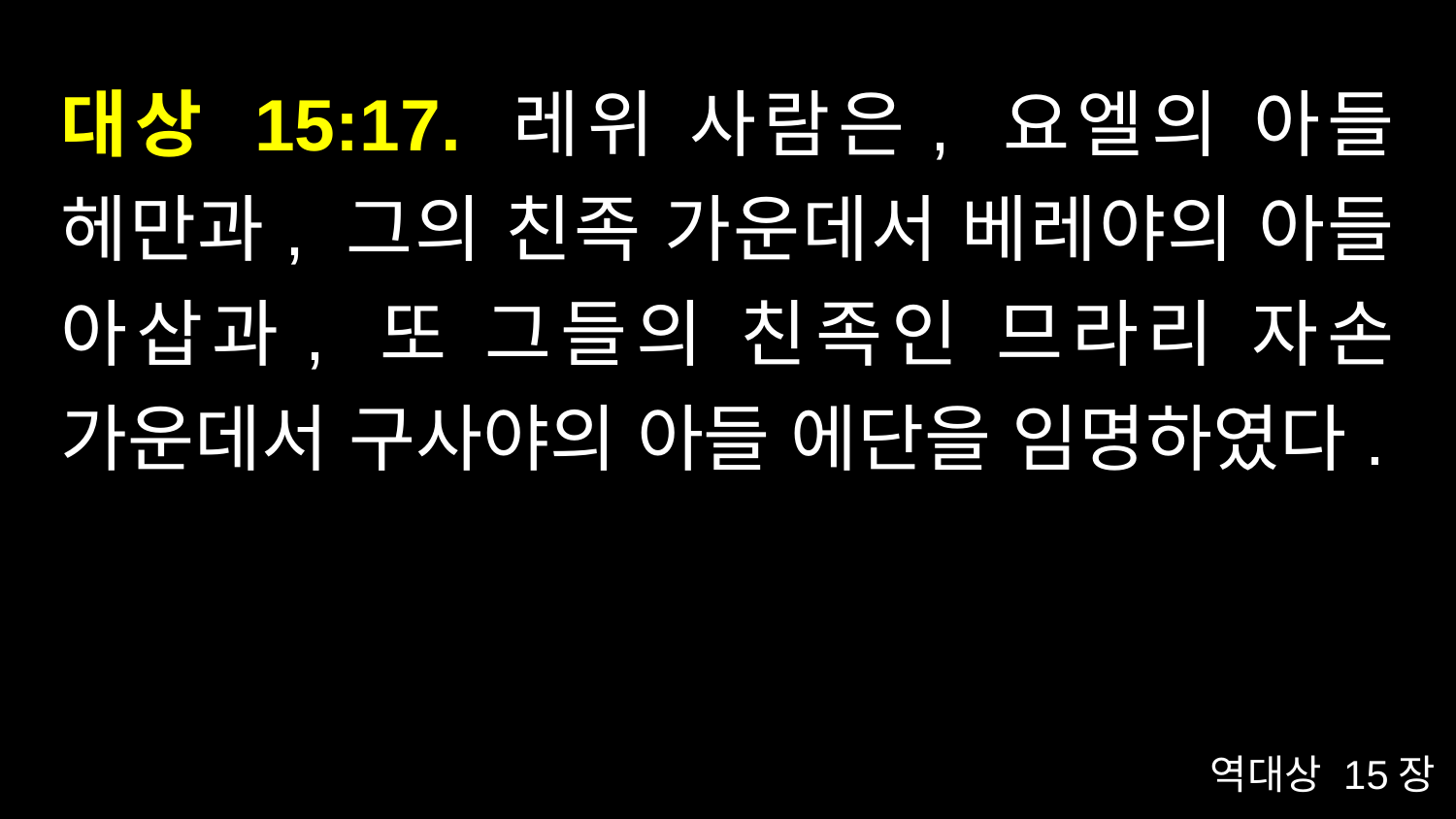

# 대상 15:17. 레위 사람은, 요엘의 아들 헤만과, 그의 친족 가운데서 베레야의 아들 아삽과, 또 그들의 친족인 므라리 자손 가운데서 구사야의 아들 에단을 임명하였다.
역대상 15장